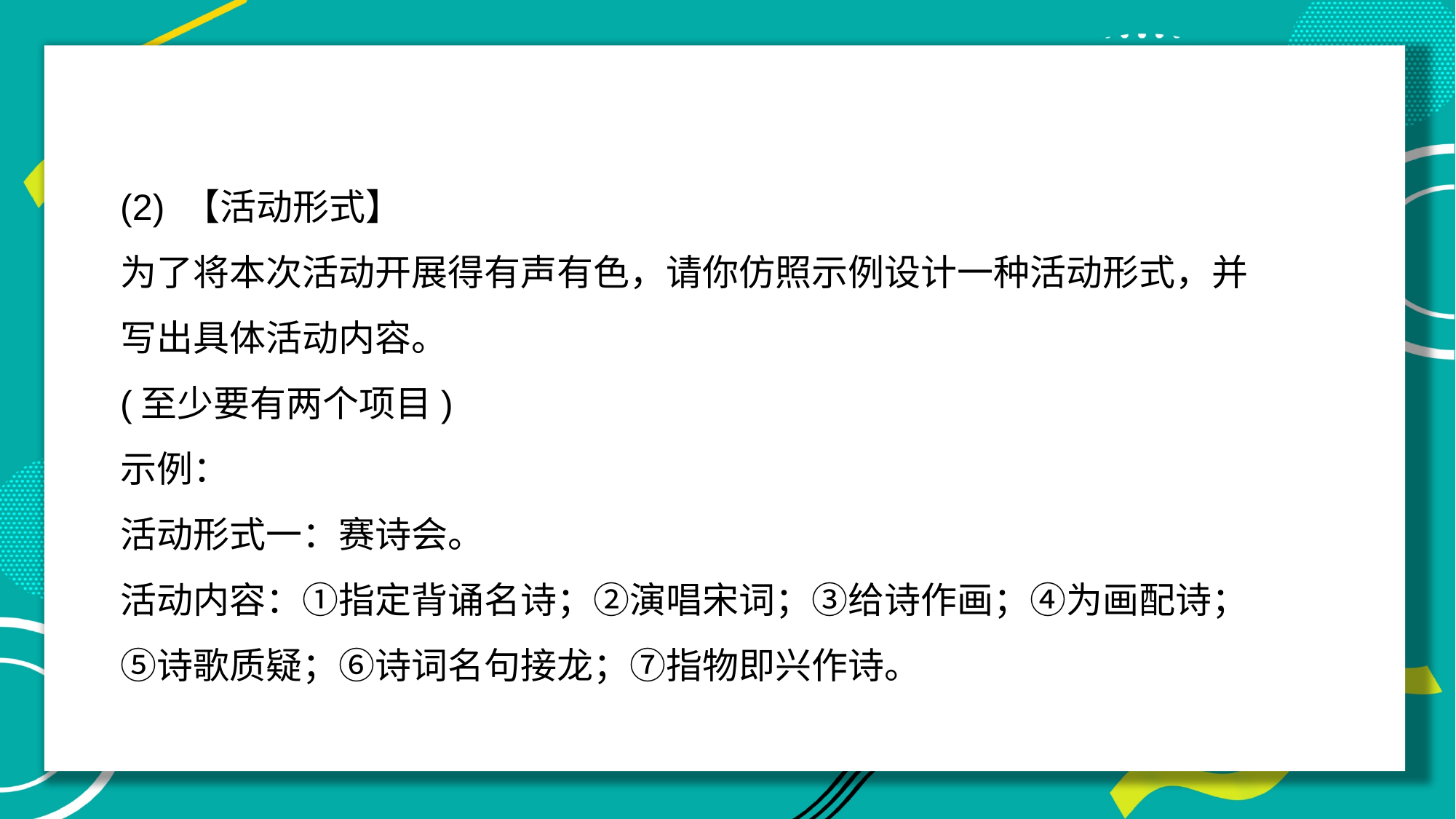

(2) 【活动形式】
为了将本次活动开展得有声有色，请你仿照示例设计一种活动形式，并写出具体活动内容。
(至少要有两个项目)
示例：
活动形式一：赛诗会。
活动内容：①指定背诵名诗；②演唱宋词；③给诗作画；④为画配诗；⑤诗歌质疑；⑥诗词名句接龙；⑦指物即兴作诗。